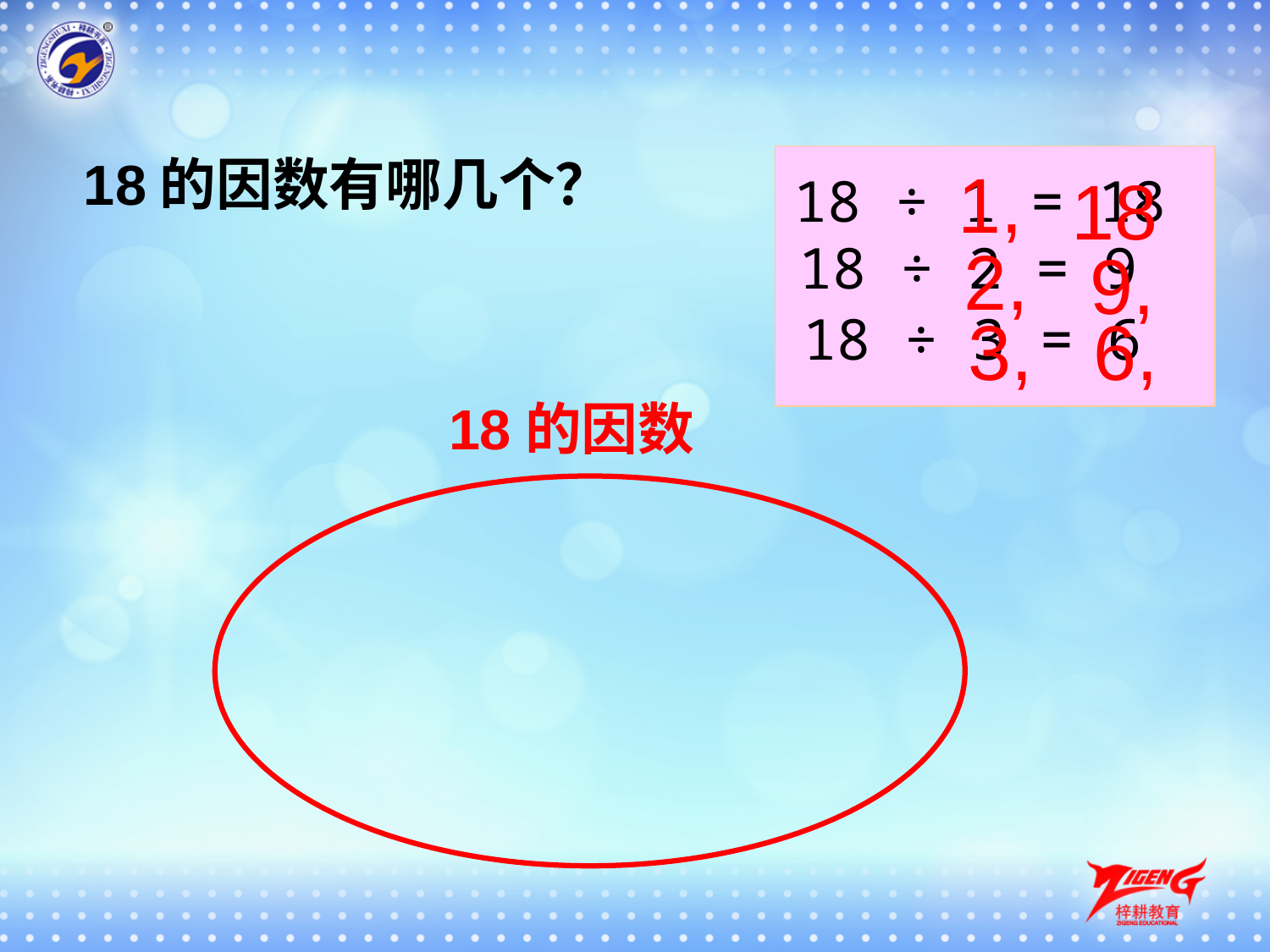

18的因数有哪几个？

 18 ÷ 1 = 18
 18 ÷ 2 = 9
 18 ÷ 3 = 6
1,
18
2,
9,
3,
6,
18的因数